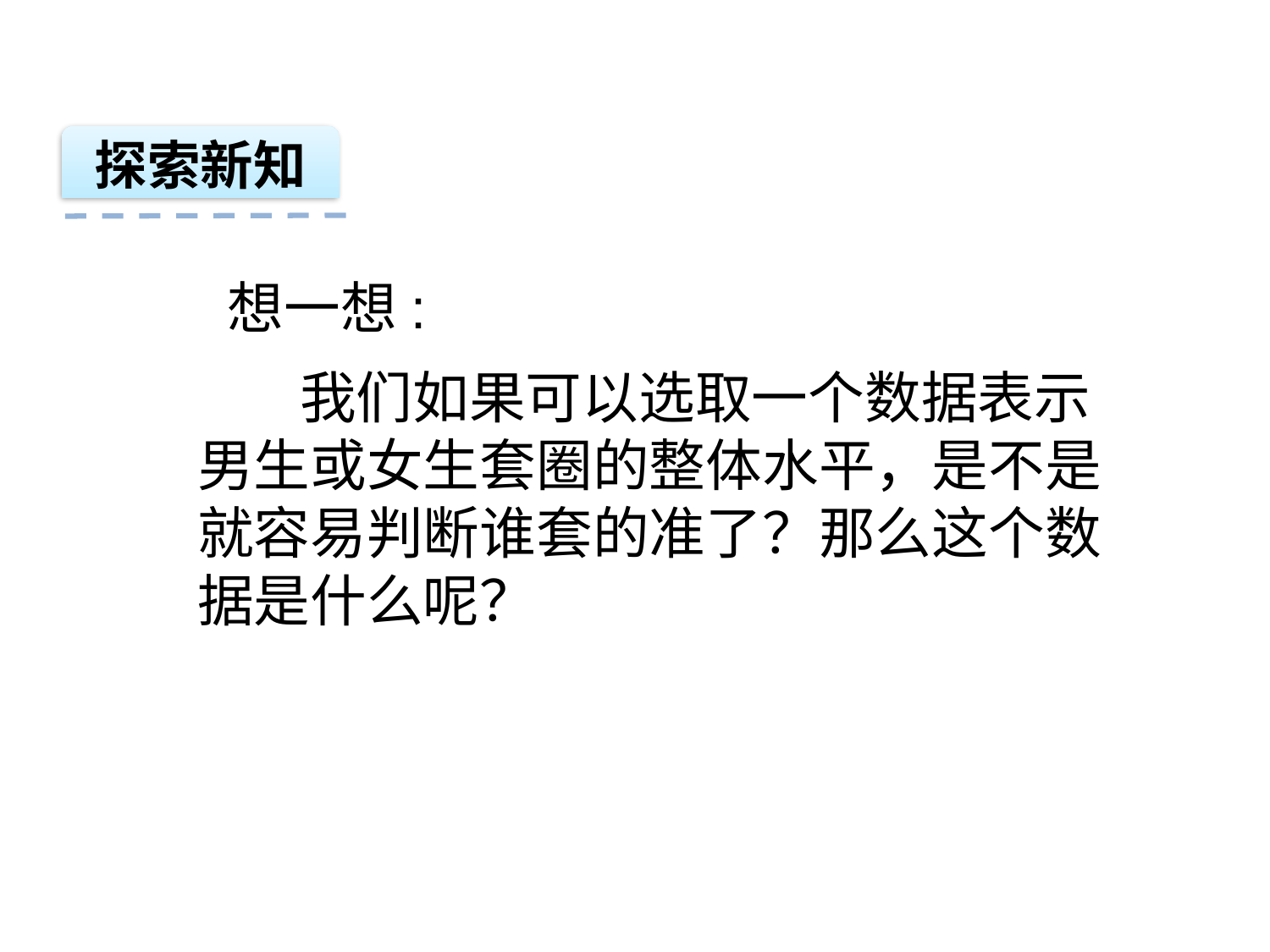

探索新知
想一想:
       我们如果可以选取一个数据表示男生或女生套圈的整体水平，是不是就容易判断谁套的准了？那么这个数据是什么呢？